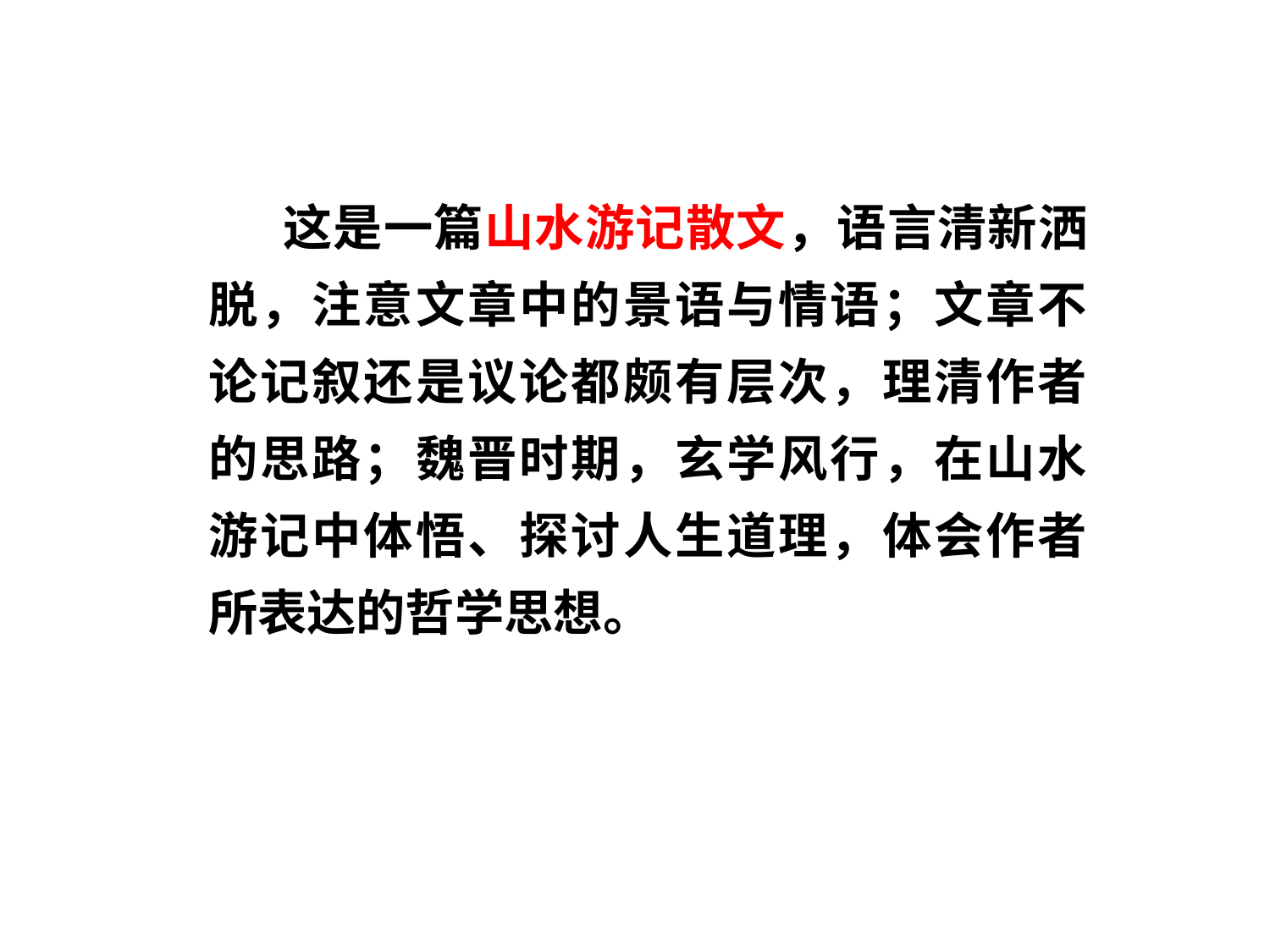

这是一篇山水游记散文，语言清新洒脱，注意文章中的景语与情语；文章不论记叙还是议论都颇有层次，理清作者的思路；魏晋时期，玄学风行，在山水游记中体悟、探讨人生道理，体会作者所表达的哲学思想。